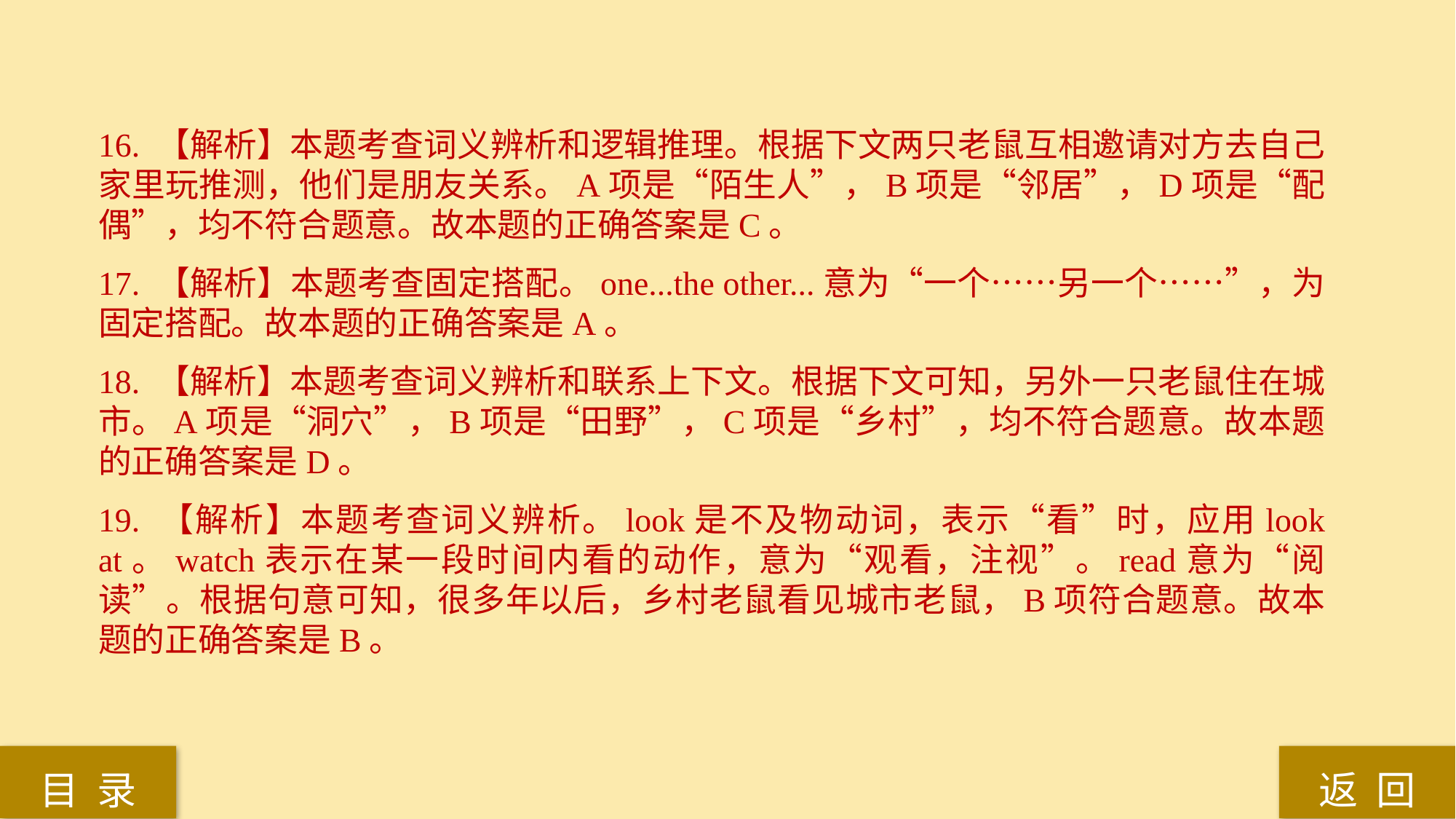

16. 【解析】本题考查词义辨析和逻辑推理。根据下文两只老鼠互相邀请对方去自己家里玩推测，他们是朋友关系。A项是“陌生人”，B项是“邻居”，D项是“配偶”，均不符合题意。故本题的正确答案是C。
17. 【解析】本题考查固定搭配。one...the other...意为“一个……另一个……”，为固定搭配。故本题的正确答案是A。
18. 【解析】本题考查词义辨析和联系上下文。根据下文可知，另外一只老鼠住在城市。A项是“洞穴”，B项是“田野”，C项是“乡村”，均不符合题意。故本题的正确答案是D。
19. 【解析】本题考查词义辨析。look是不及物动词，表示“看”时，应用look at。watch表示在某一段时间内看的动作，意为“观看，注视”。read意为“阅读”。根据句意可知，很多年以后，乡村老鼠看见城市老鼠，B项符合题意。故本题的正确答案是B。
返  回